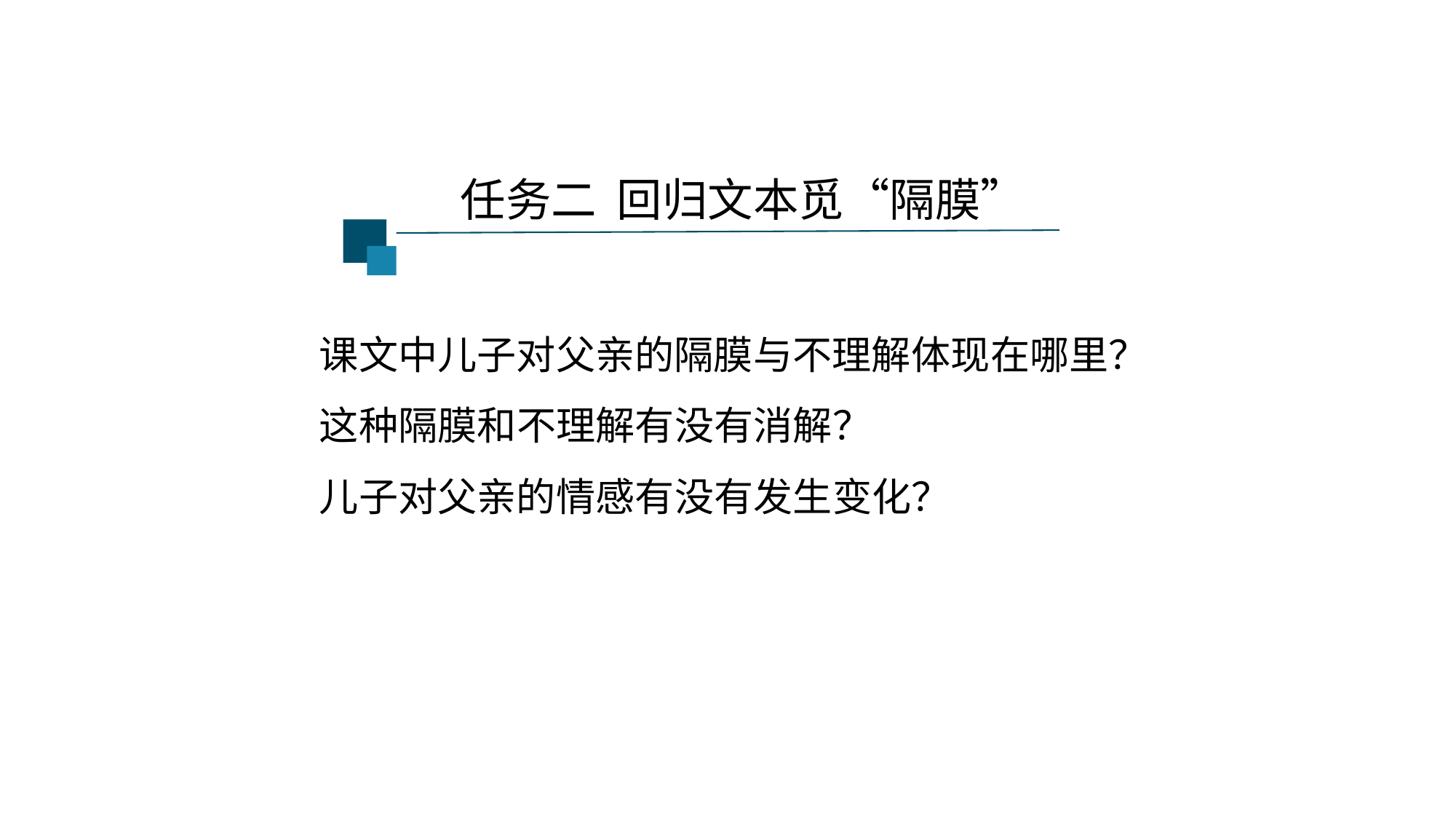

任务二  回归文本觅“隔膜”

课文中儿子对父亲的隔膜与不理解体现在哪里？
这种隔膜和不理解有没有消解？
儿子对父亲的情感有没有发生变化？